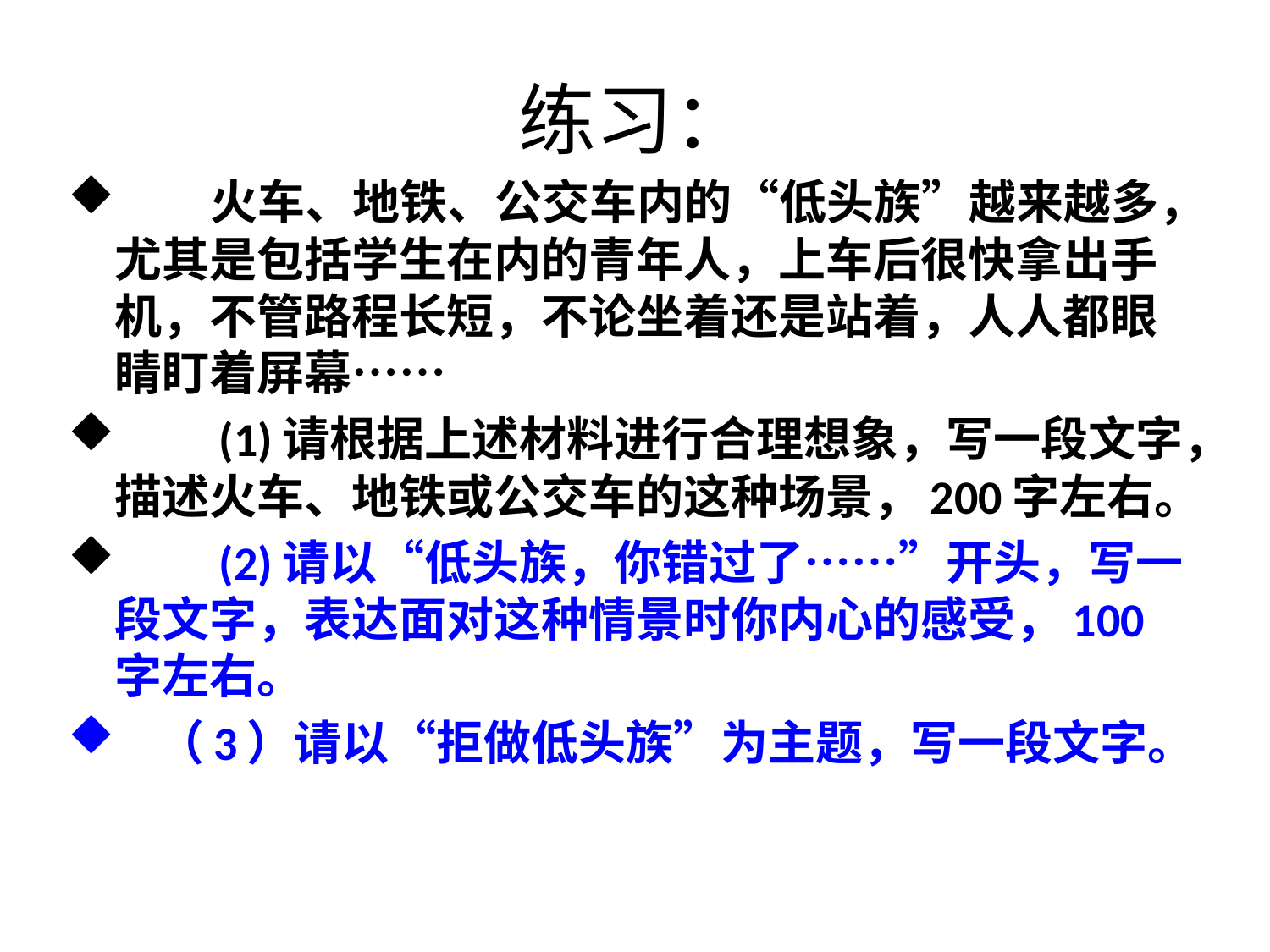

# 练习：
        火车、地铁、公交车内的“低头族”越来越多，尤其是包括学生在内的青年人，上车后很快拿出手机，不管路程长短，不论坐着还是站着，人人都眼睛盯着屏幕……
　　(1)请根据上述材料进行合理想象，写一段文字，描述火车、地铁或公交车的这种场景，200字左右。
　　(2)请以“低头族，你错过了……”开头，写一段文字，表达面对这种情景时你内心的感受，100字左右。
   （3）请以“拒做低头族”为主题，写一段文字。